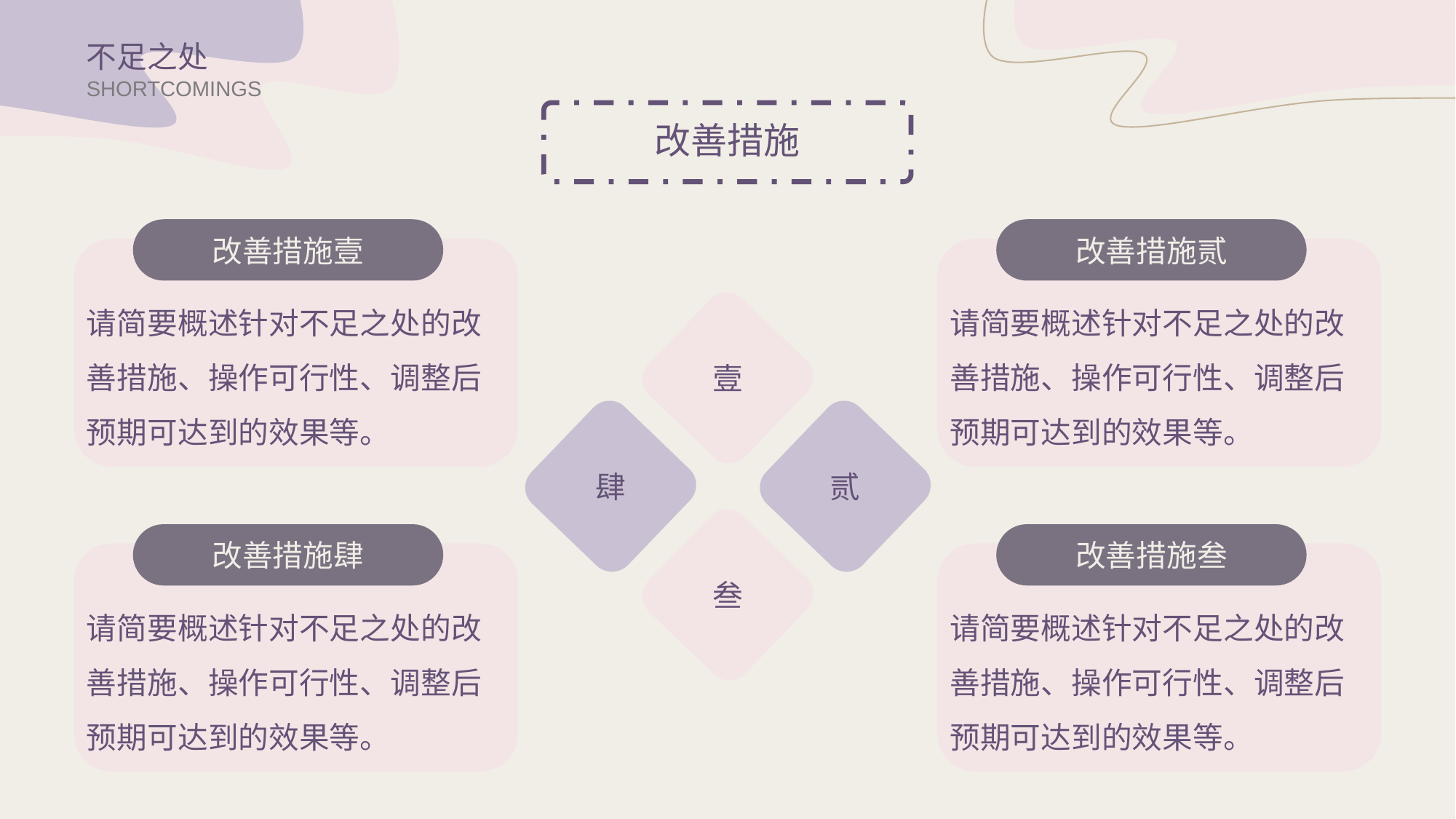

不足之处
SHORTCOMINGS
改善措施
改善措施壹

请简要概述针对不足之处的改善措施、操作可行性、调整后预期可达到的效果等。
改善措施贰

请简要概述针对不足之处的改善措施、操作可行性、调整后预期可达到的效果等。

壹

贰
肆

叁
改善措施肆

请简要概述针对不足之处的改善措施、操作可行性、调整后预期可达到的效果等。
改善措施叁

请简要概述针对不足之处的改善措施、操作可行性、调整后预期可达到的效果等。